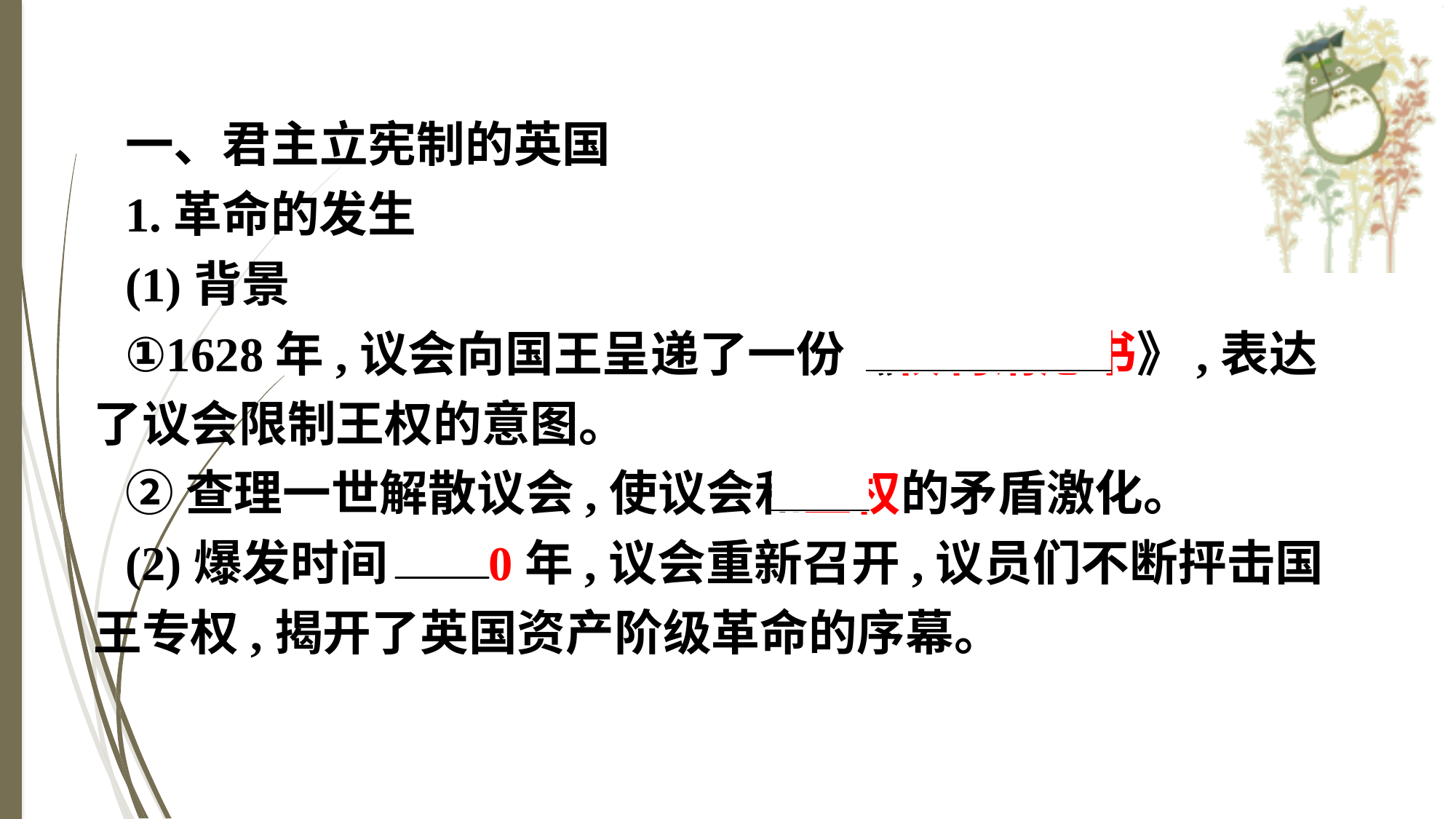

一、君主立宪制的英国
1.革命的发生
(1)背景
①1628年,议会向国王呈递了一份《权利请愿书》,表达了议会限制王权的意图。
②查理一世解散议会,使议会和王权的矛盾激化。
(2)爆发时间:1640年,议会重新召开,议员们不断抨击国王专权,揭开了英国资产阶级革命的序幕。